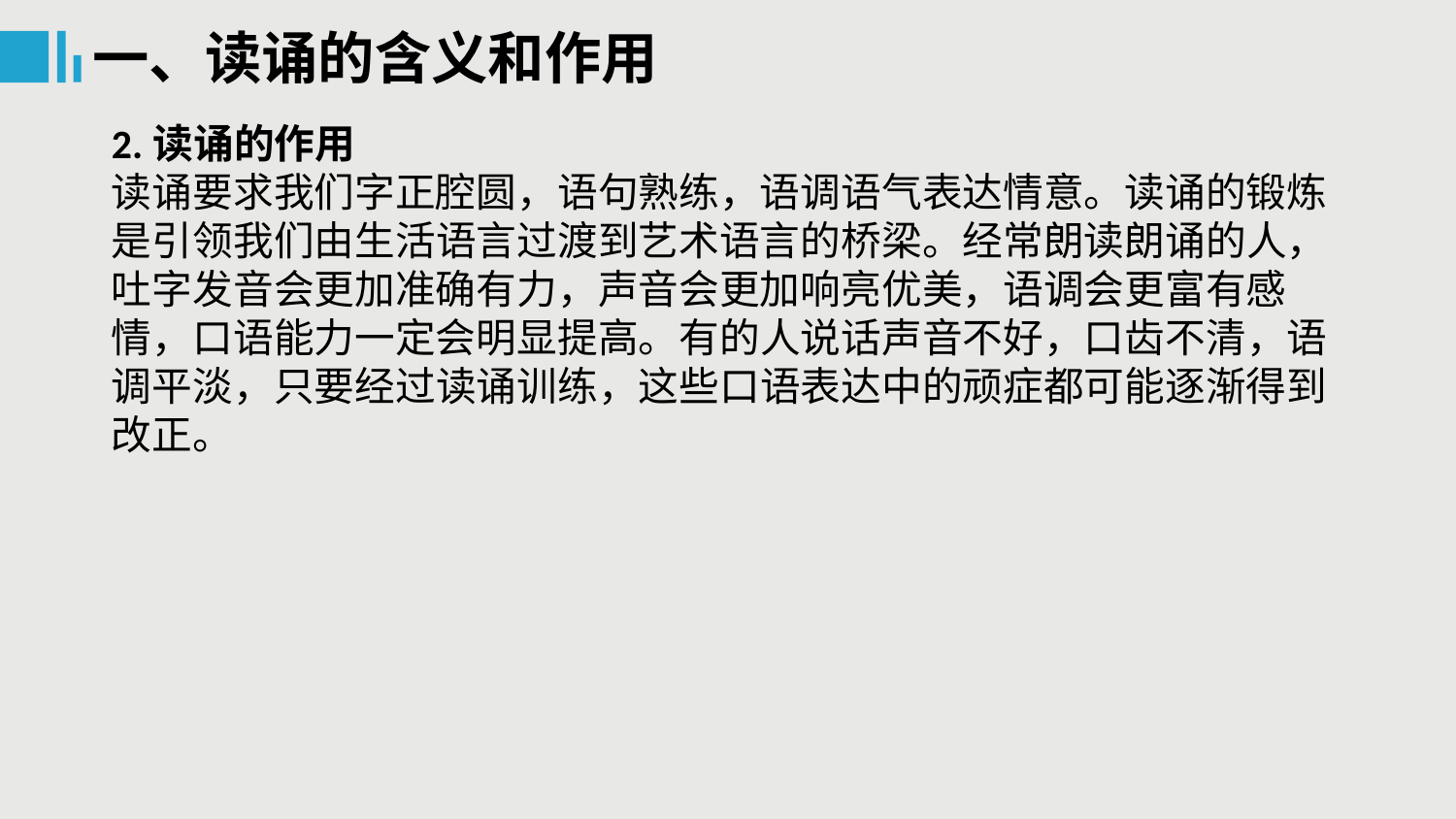

一、读诵的含义和作用

2.读诵的作用
读诵要求我们字正腔圆，语句熟练，语调语气表达情意。读诵的锻炼是引领我们由生活语言过渡到艺术语言的桥梁。经常朗读朗诵的人，吐字发音会更加准确有力，声音会更加响亮优美，语调会更富有感情，口语能力一定会明显提高。有的人说话声音不好，口齿不清，语调平淡，只要经过读诵训练，这些口语表达中的顽症都可能逐渐得到改正。